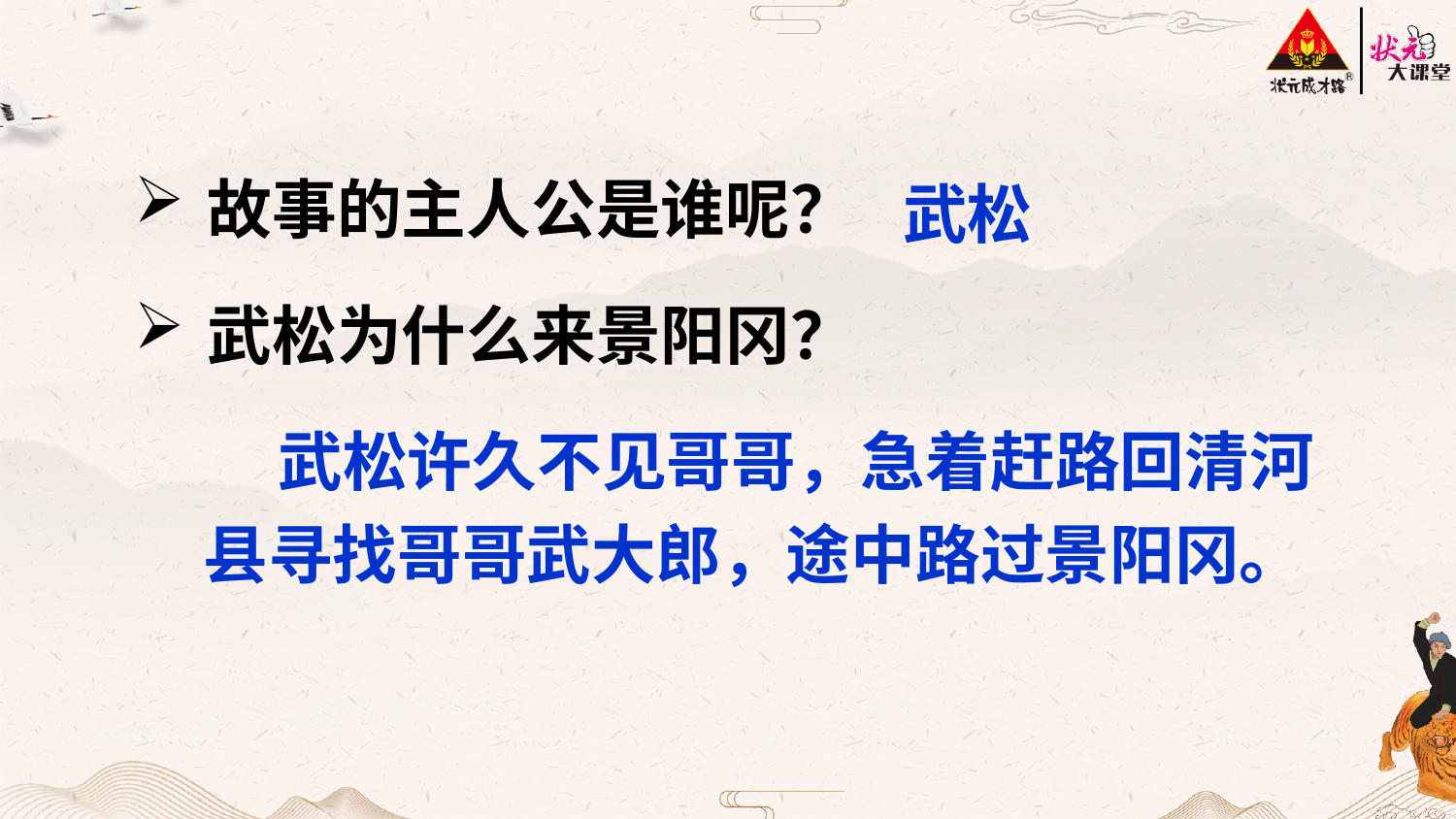

武松
故事的主人公是谁呢？
武松为什么来景阳冈？
    武松许久不见哥哥，急着赶路回清河县寻找哥哥武大郎，途中路过景阳冈。